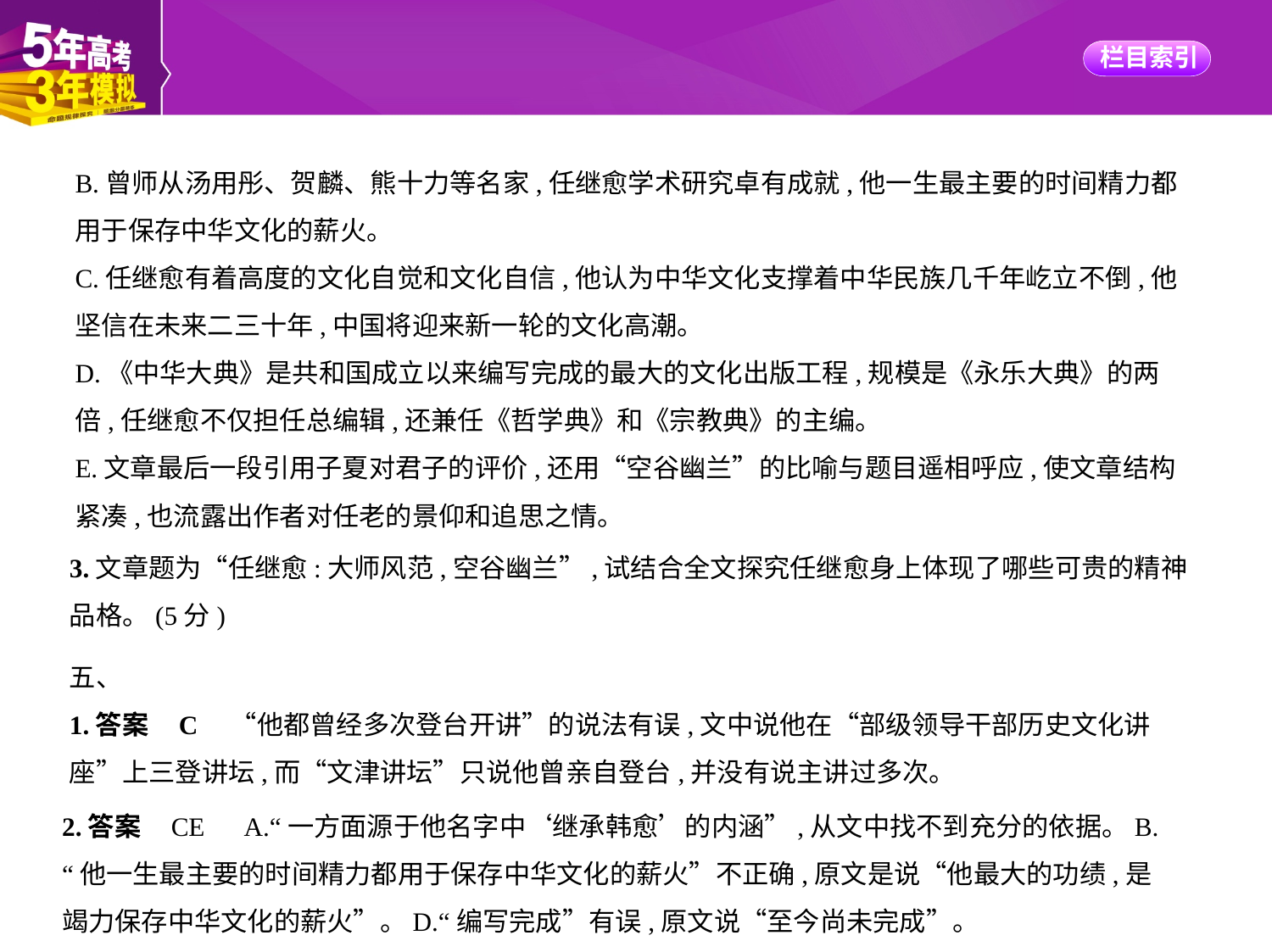

B.曾师从汤用彤、贺麟、熊十力等名家,任继愈学术研究卓有成就,他一生最主要的时间精力都
用于保存中华文化的薪火。
C.任继愈有着高度的文化自觉和文化自信,他认为中华文化支撑着中华民族几千年屹立不倒,他
坚信在未来二三十年,中国将迎来新一轮的文化高潮。
D.《中华大典》是共和国成立以来编写完成的最大的文化出版工程,规模是《永乐大典》的两
倍,任继愈不仅担任总编辑,还兼任《哲学典》和《宗教典》的主编。
E.文章最后一段引用子夏对君子的评价,还用“空谷幽兰”的比喻与题目遥相呼应,使文章结构
紧凑,也流露出作者对任老的景仰和追思之情。
3.文章题为“任继愈:大师风范,空谷幽兰”,试结合全文探究任继愈身上体现了哪些可贵的精神
品格。(5分)
五、
1.答案    C　“他都曾经多次登台开讲”的说法有误,文中说他在“部级领导干部历史文化讲
座”上三登讲坛,而“文津讲坛”只说他曾亲自登台,并没有说主讲过多次。

2.答案    CE　A.“一方面源于他名字中‘继承韩愈’的内涵”,从文中找不到充分的依据。B.
“他一生最主要的时间精力都用于保存中华文化的薪火”不正确,原文是说“他最大的功绩,是
竭力保存中华文化的薪火”。D.“编写完成”有误,原文说“至今尚未完成”。